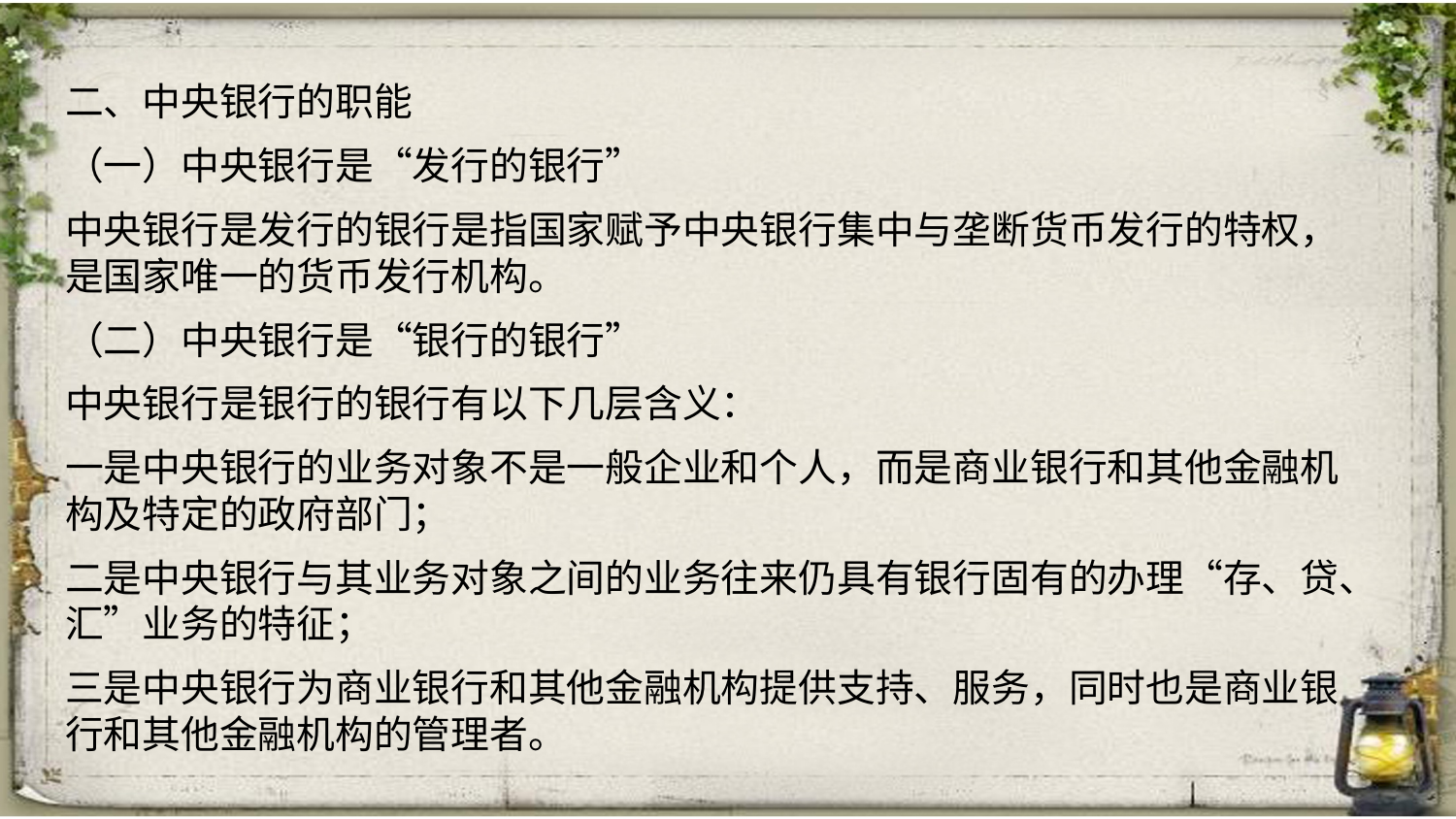

二、中央银行的职能
（一）中央银行是“发行的银行”
中央银行是发行的银行是指国家赋予中央银行集中与垄断货币发行的特权，是国家唯一的货币发行机构。
（二）中央银行是“银行的银行”
中央银行是银行的银行有以下几层含义：
一是中央银行的业务对象不是一般企业和个人，而是商业银行和其他金融机构及特定的政府部门；
二是中央银行与其业务对象之间的业务往来仍具有银行固有的办理“存、贷、汇”业务的特征；
三是中央银行为商业银行和其他金融机构提供支持、服务，同时也是商业银行和其他金融机构的管理者。